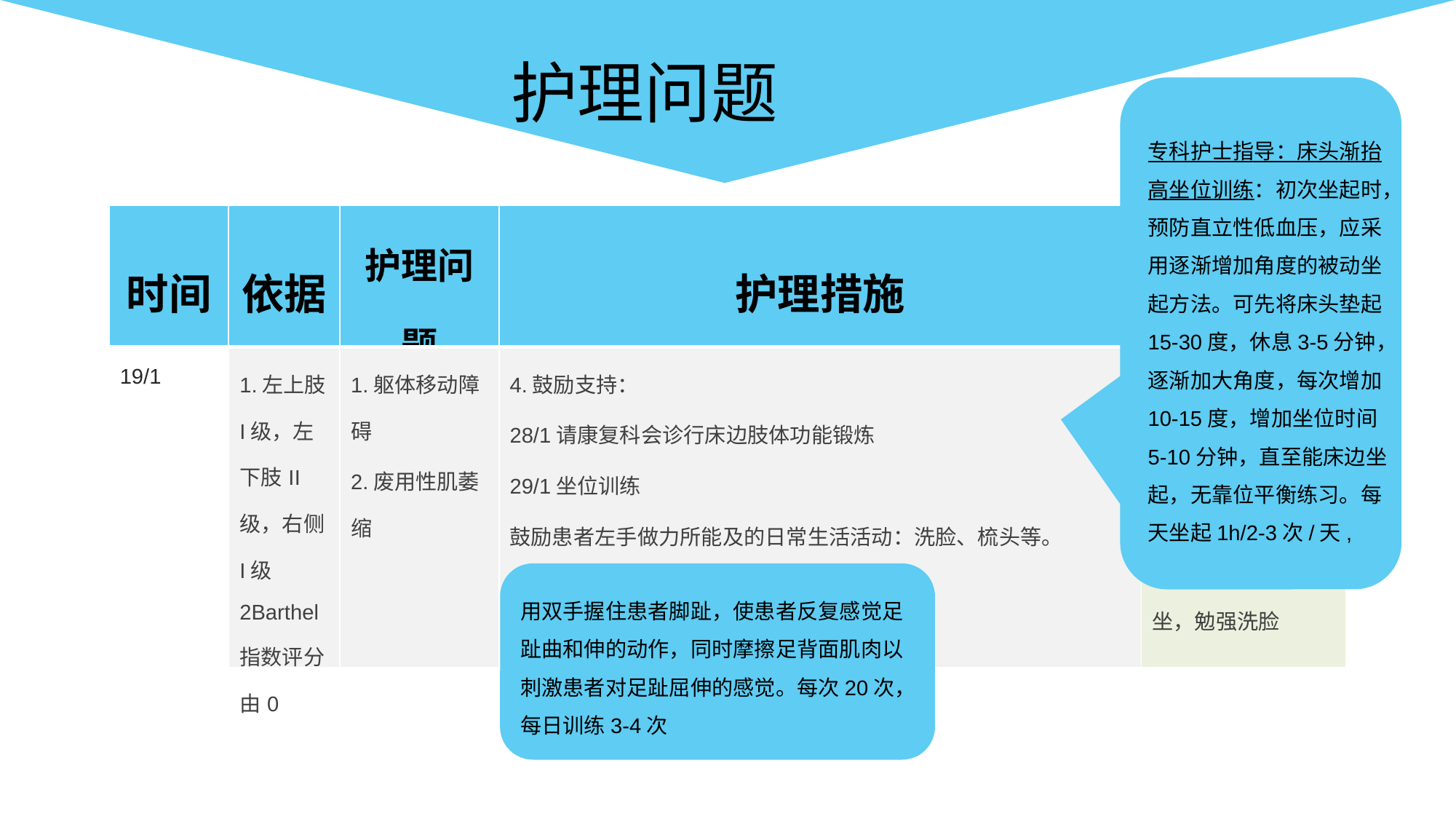

护理问题

专科护士指导：床头渐抬高坐位训练：初次坐起时，预防直立性低血压，应采用逐渐增加角度的被动坐起方法。可先将床头垫起15-30度，休息3-5分钟，逐渐加大角度，每次增加10-15度，增加坐位时间5-10分钟，直至能床边坐起，无靠位平衡练习。每天坐起1h/2-3次/天,

| 时间 | 依据 | 护理问题 | 护理措施 | 结局评价 |
| --- | --- | --- | --- | --- |
| 19/1 | 1.左上肢I级，左下肢II级，右侧I级 2Barthel指数评分由0 | 1.躯体移动障碍 2.废用性肌萎缩 | 4.鼓励支持： 28/1请康复科会诊行床边肢体功能锻炼 29/1坐位训练 鼓励患者左手做力所能及的日常生活活动：洗脸、梳头等。 | 1.左侧肢体肌力IV级，右上肢II级，右下肢III级。 2Barthel指数评分由0分20分，可坐，勉强洗脸 |
用双手握住患者脚趾，使患者反复感觉足趾曲和伸的动作，同时摩擦足背面肌肉以刺激患者对足趾屈伸的感觉。每次20次，每日训练3-4次